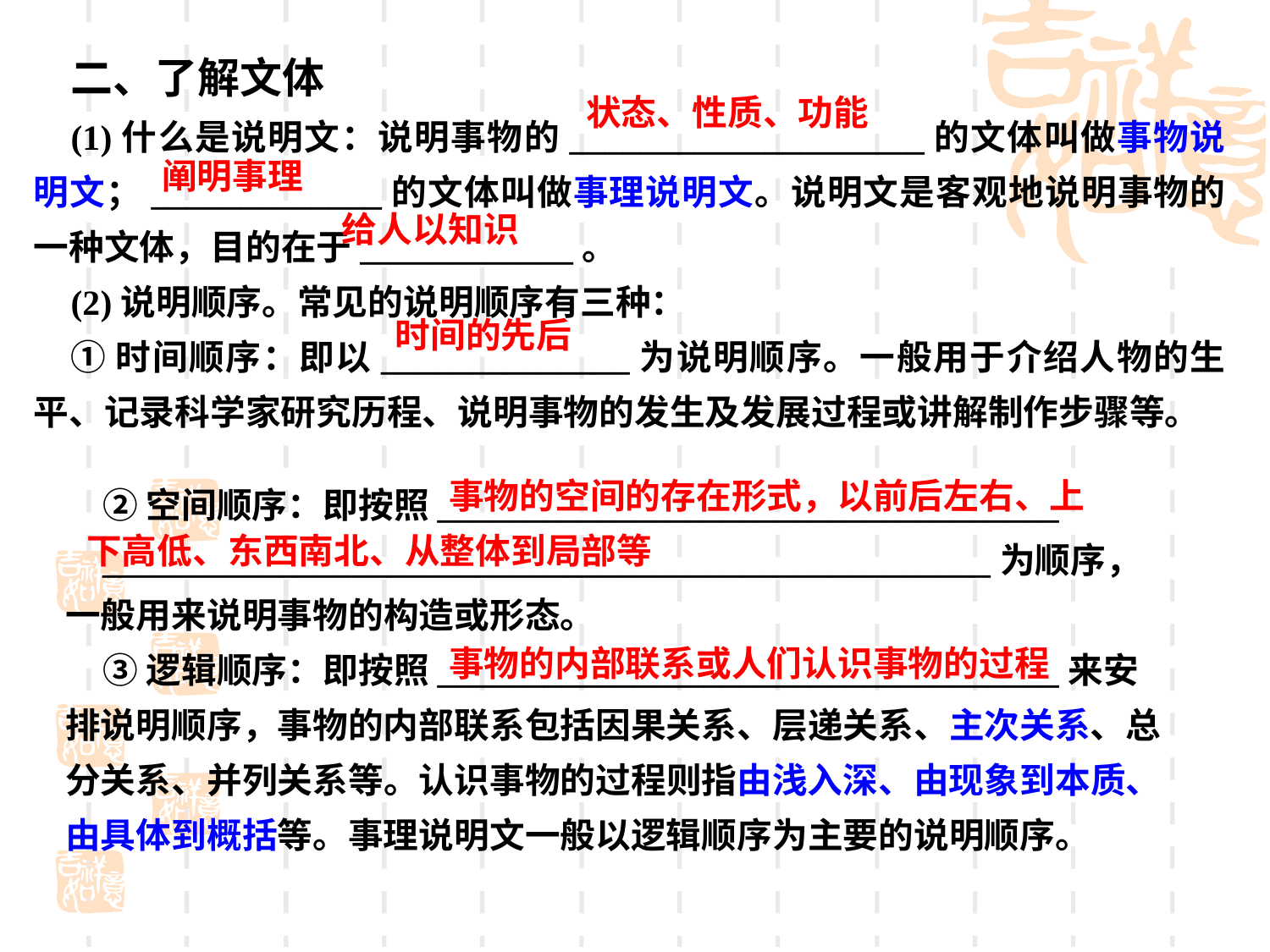

二、了解文体
(1)什么是说明文：说明事物的____________________的文体叫做事物说明文；_____________的文体叫做事理说明文。说明文是客观地说明事物的一种文体，目的在于____________。
(2)说明顺序。常见的说明顺序有三种：
①时间顺序：即以______________为说明顺序。一般用于介绍人物的生平、记录科学家研究历程、说明事物的发生及发展过程或讲解制作步骤等。
状态、性质、功能
阐明事理
给人以知识
时间的先后
                                            事物的空间的存在形式，以前后左右、上下高低、东西南北、从整体到局部等
②空间顺序：即按照___________________________________
__________________________________________________为顺序，一般用来说明事物的构造或形态。
③逻辑顺序：即按照___________________________________来安排说明顺序，事物的内部联系包括因果关系、层递关系、主次关系、总分关系、并列关系等。认识事物的过程则指由浅入深、由现象到本质、由具体到概括等。事理说明文一般以逻辑顺序为主要的说明顺序。
事物的内部联系或人们认识事物的过程